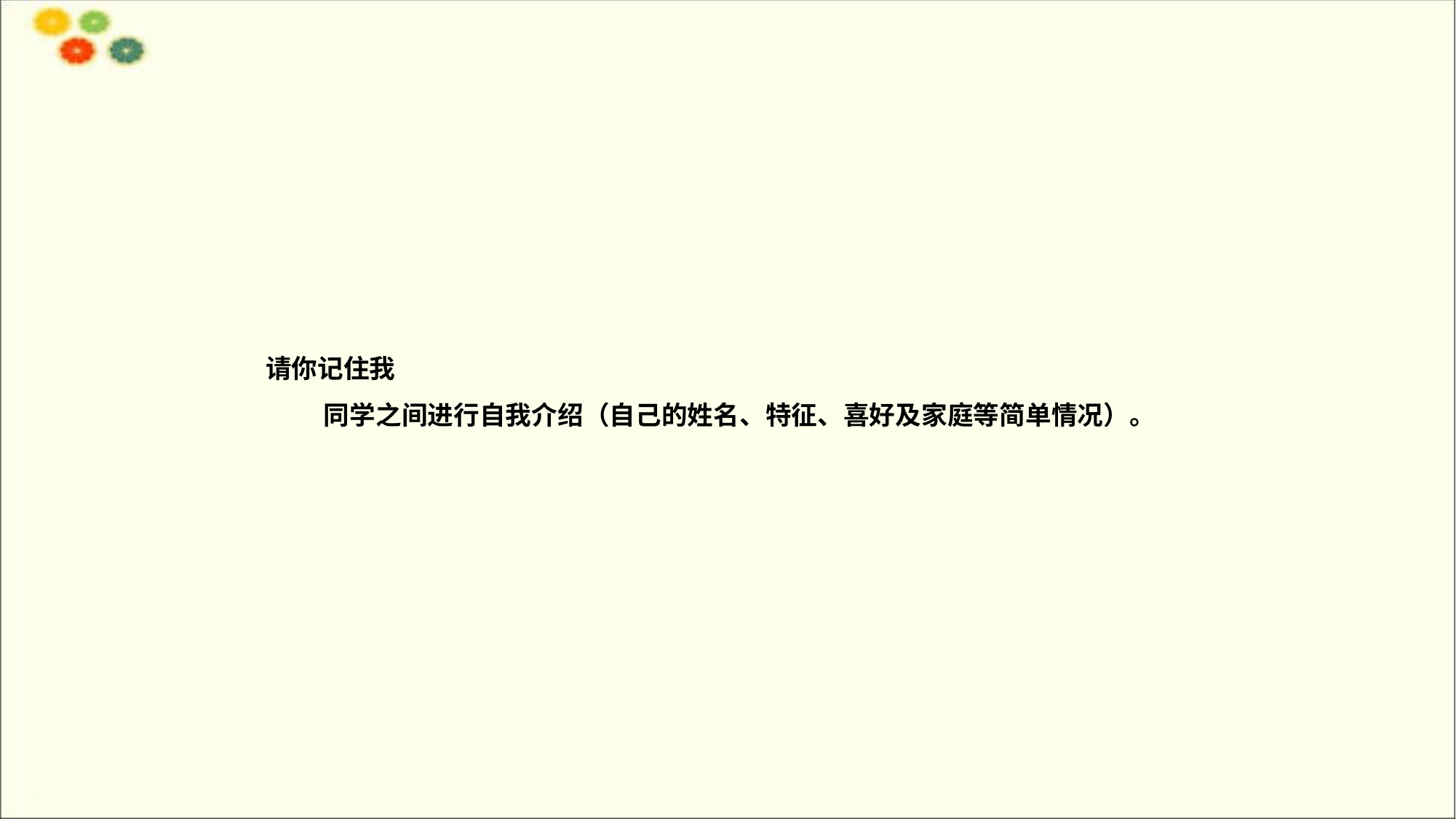

# 请你记住我  同学之间进行自我介绍（自己的姓名、特征、喜好及家庭等简单情况）。